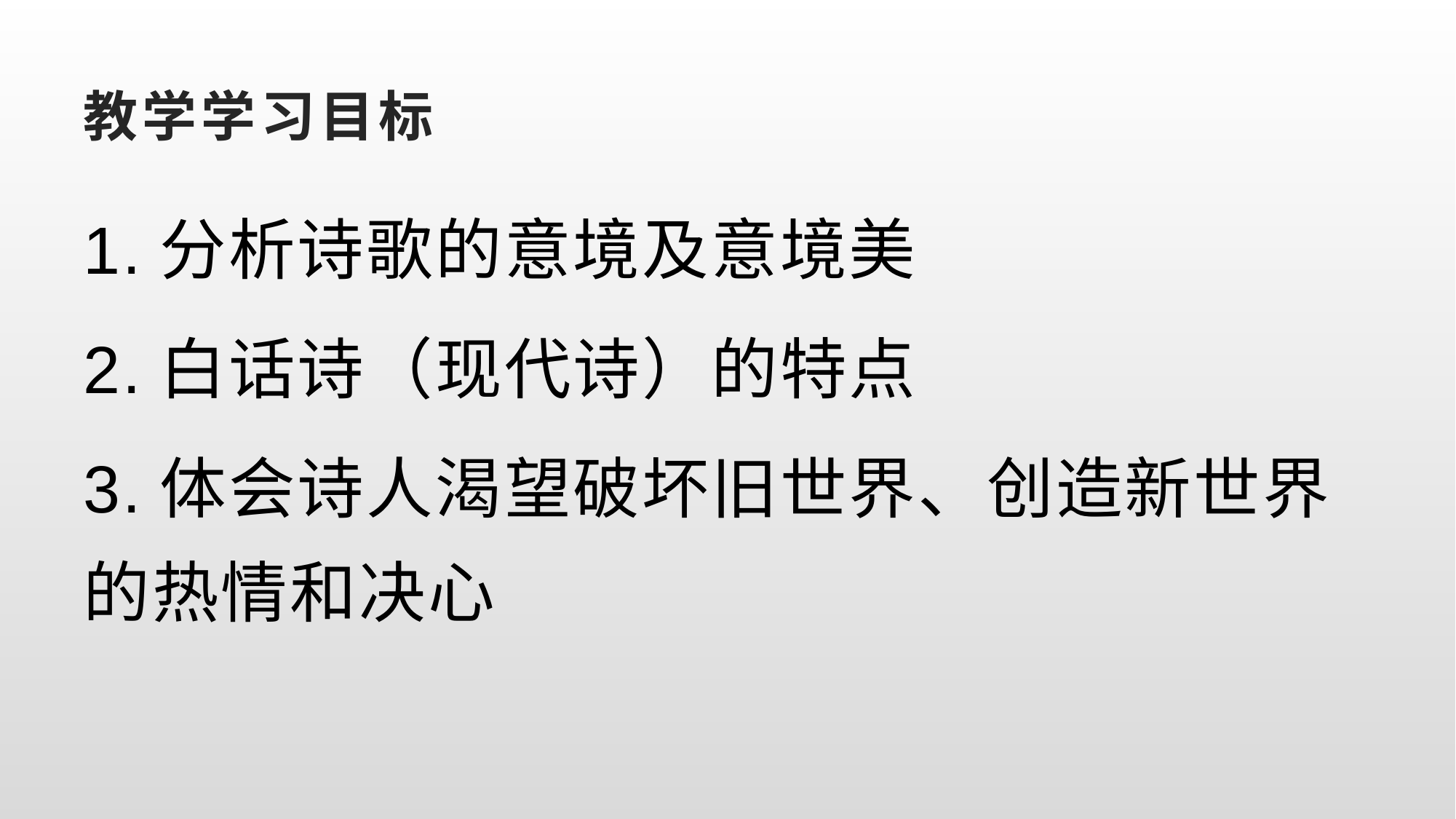

# 教学学习目标
1.分析诗歌的意境及意境美
2.白话诗（现代诗）的特点
3.体会诗人渴望破坏旧世界、创造新世界的热情和决心